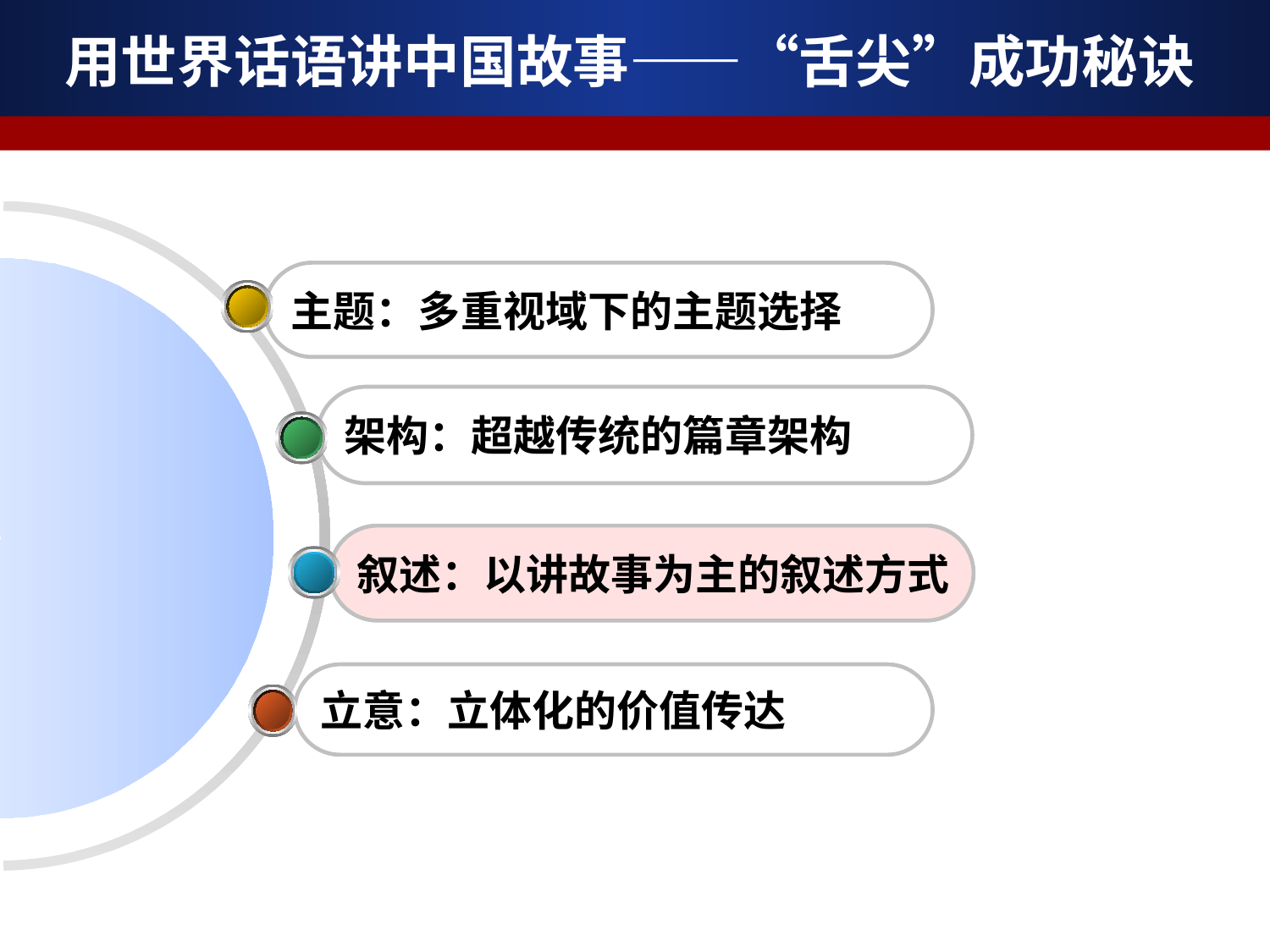

# 用世界话语讲中国故事——“舌尖”成功秘诀

主题：多重视域下的主题选择

架构：超越传统的篇章架构

叙述：以讲故事为主的叙述方式

立意：立体化的价值传达